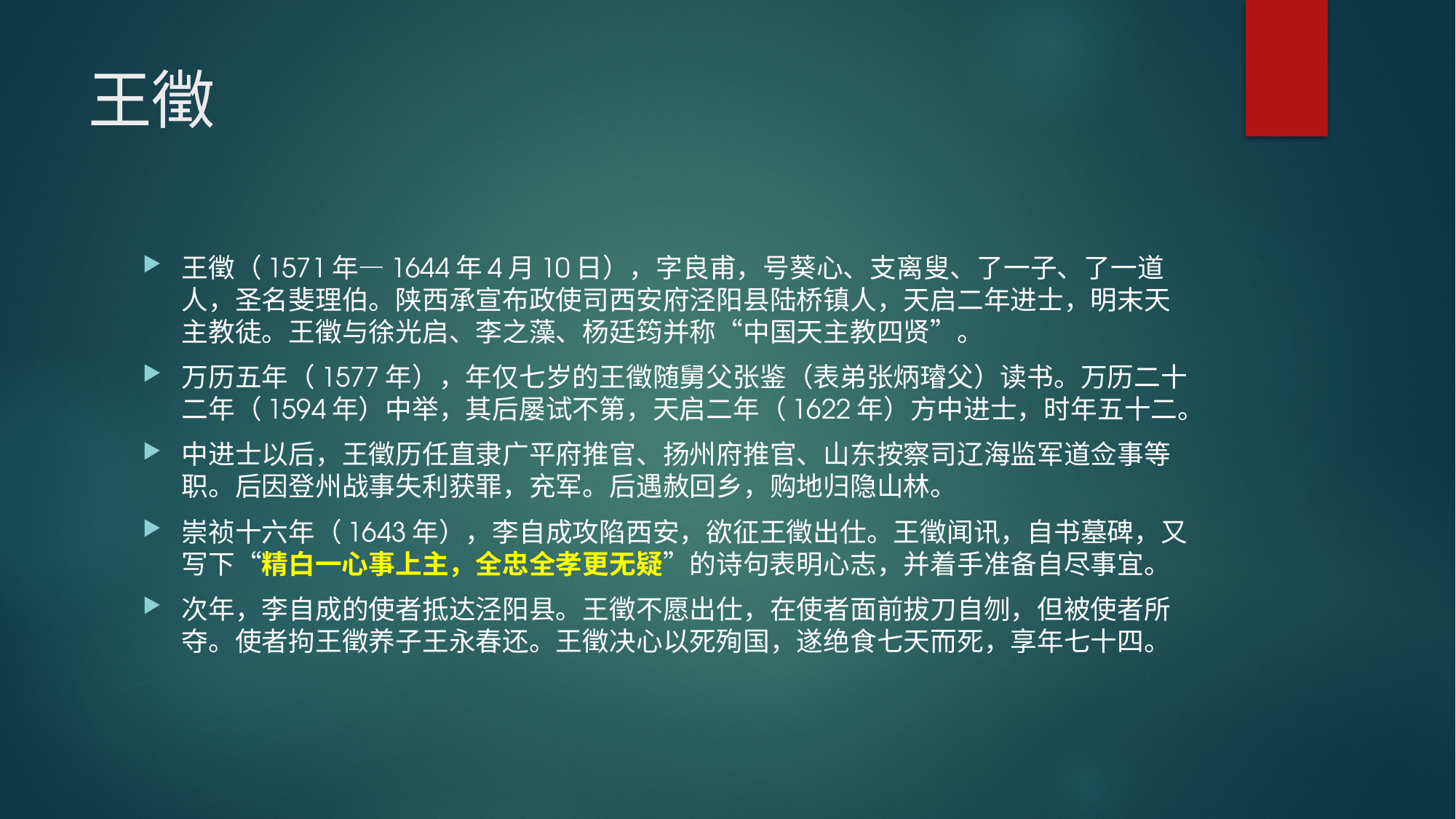

# 王徵
王徵（1571年—1644年4月10日），字良甫，号葵心、支离叟、了一子、了一道人，圣名斐理伯。陕西承宣布政使司西安府泾阳县陆桥镇人，天启二年进士，明末天主教徒。王徵与徐光启、李之藻、杨廷筠并称“中国天主教四贤”。
万历五年（1577年），年仅七岁的王徵随舅父张鉴（表弟张炳璿父）读书。万历二十二年（1594年）中举，其后屡试不第，天启二年（1622年）方中进士，时年五十二。
中进士以后，王徵历任直隶广平府推官、扬州府推官、山东按察司辽海监军道佥事等职。后因登州战事失利获罪，充军。后遇赦回乡，购地归隐山林。
崇祯十六年（1643年），李自成攻陷西安，欲征王徵出仕。王徵闻讯，自书墓碑，又写下“精白一心事上主，全忠全孝更无疑”的诗句表明心志，并着手准备自尽事宜。
次年，李自成的使者抵达泾阳县。王徵不愿出仕，在使者面前拔刀自刎，但被使者所夺。使者拘王徵养子王永春还。王徵决心以死殉国，遂绝食七天而死，享年七十四。